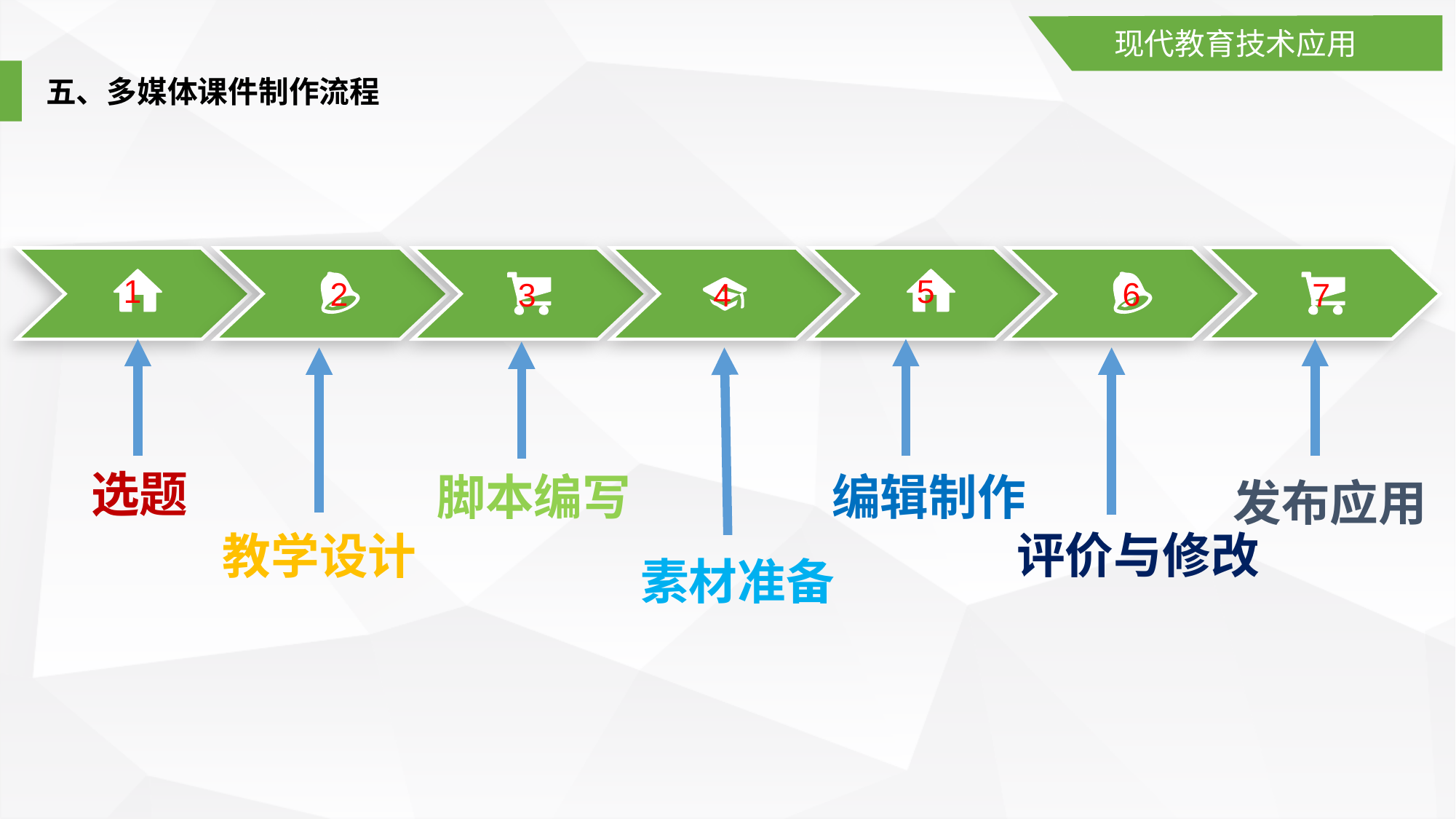

现代教育技术应用

五、多媒体课件制作流程

7

1

2

3

4

5

6
选题
脚本编写
编辑制作
发布应用
评价与修改
教学设计
素材准备